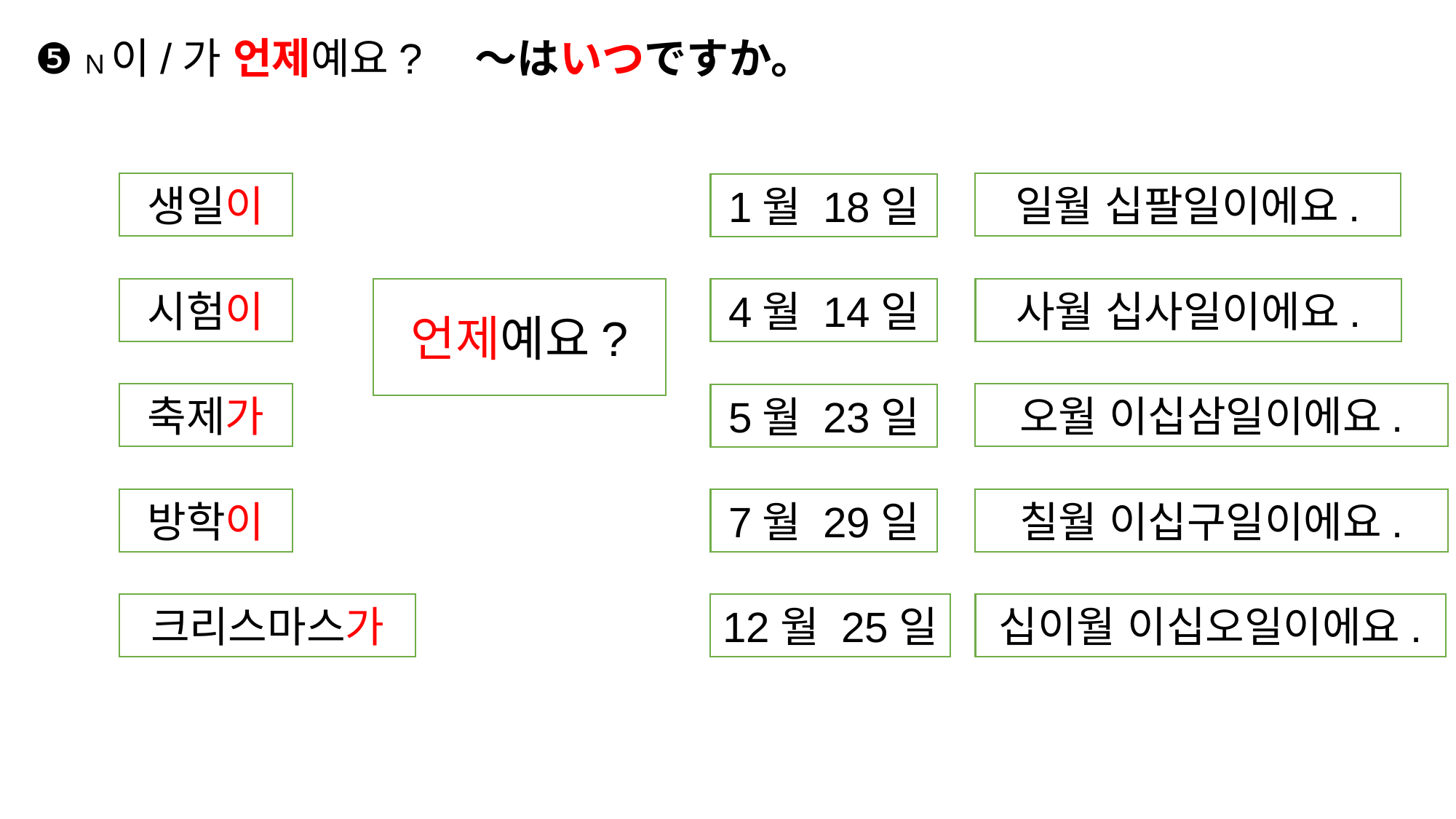

# ❺ N이/가 언제예요?　～はいつですか。

생일이
일월 십팔일이에요.
1월 18일
사월 십사일이에요.
시험이
언제예요?
4월 14일
축제가
오월 이십삼일이에요.
5월 23일
칠월 이십구일이에요.
방학이
7월 29일
12월 25일
십이월 이십오일이에요.
크리스마스가